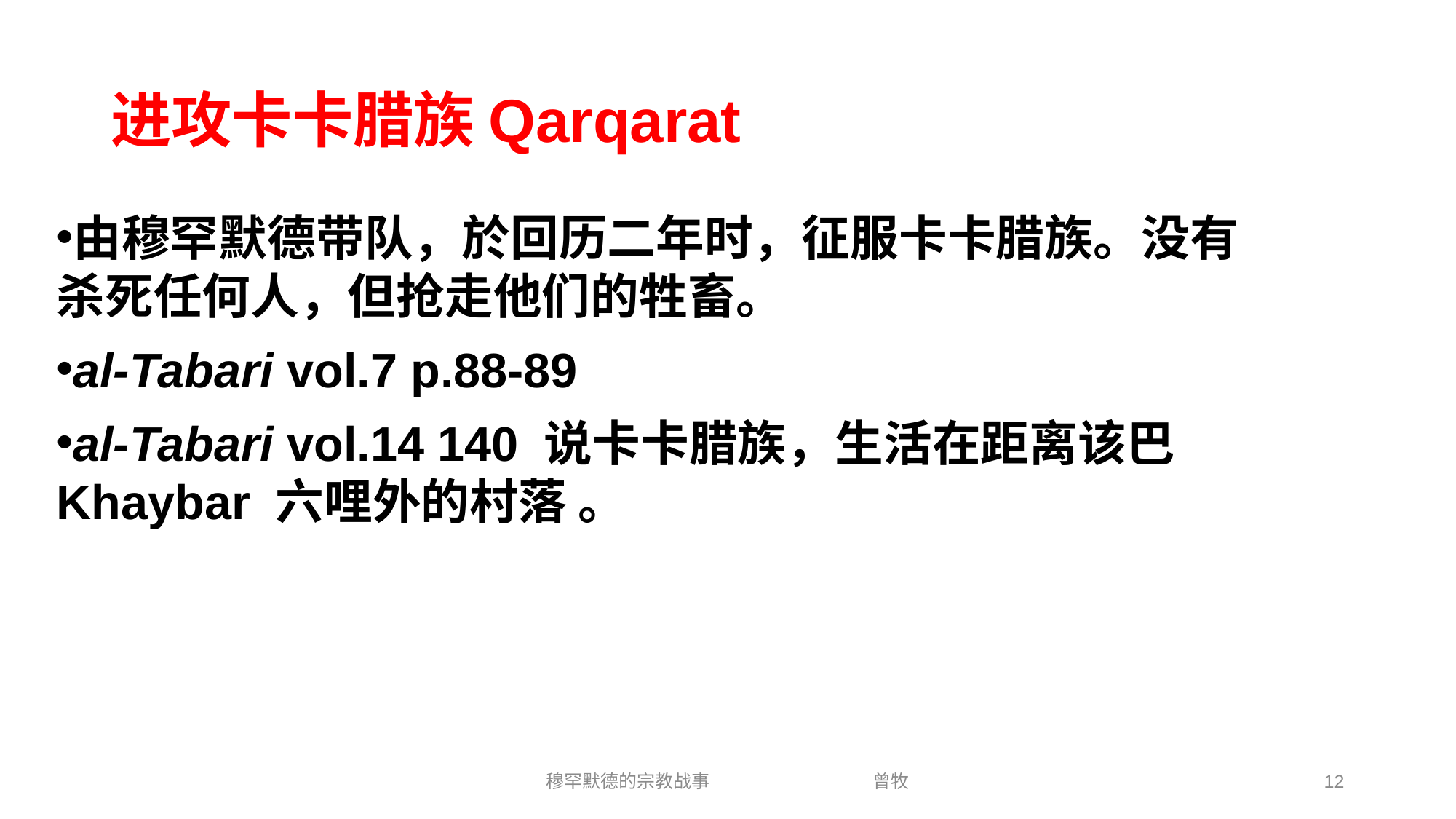

# 进攻卡卡腊族Qarqarat
由穆罕默德带队，於回历二年时，征服卡卡腊族。没有杀死任何人，但抢走他们的牲畜。
al-Tabari vol.7 p.88-89
al-Tabari vol.14 140 说卡卡腊族，生活在距离该巴 Khaybar 六哩外的村落 。
穆罕默德的宗教战事                             曾牧
12